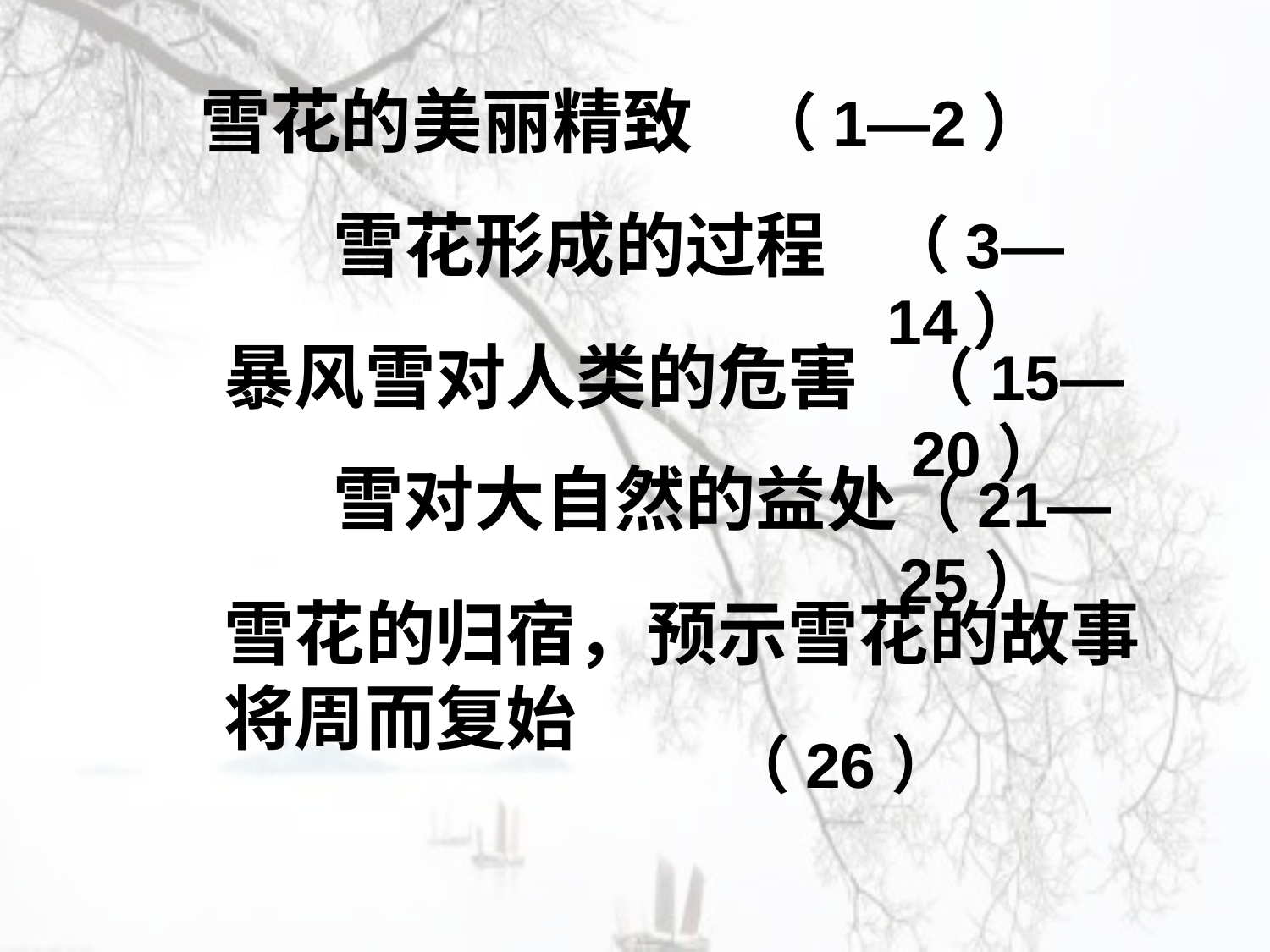

雪花的美丽精致
（1—2）
雪花形成的过程
（3—14）
暴风雪对人类的危害
（15—20）
雪对大自然的益处
（21—25）
雪花的归宿，预示雪花的故事将周而复始
（26）